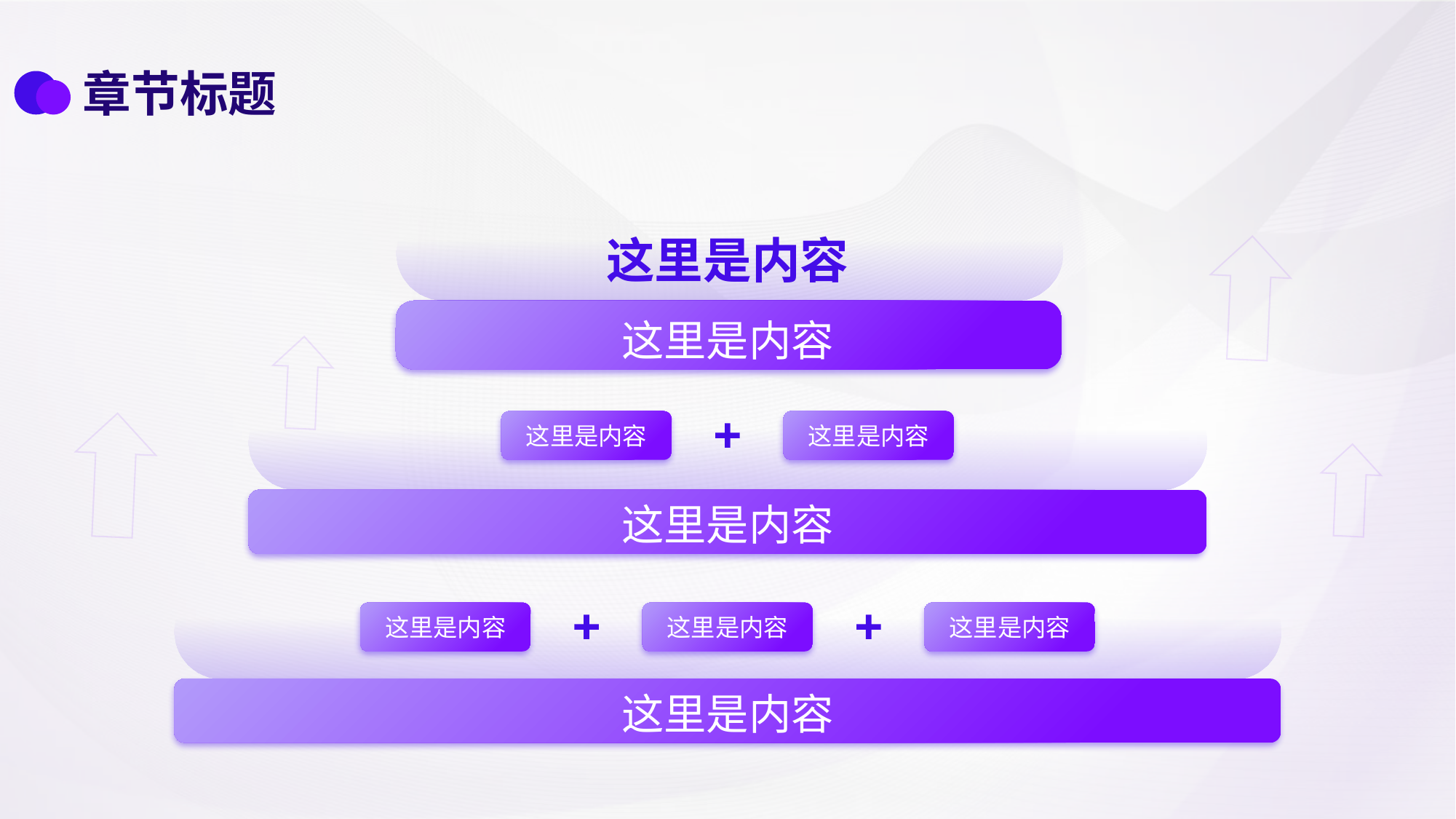

章节标题

这里是内容

这里是内容

这里是内容
这里是内容

这里是内容

这里是内容
这里是内容
这里是内容

这里是内容